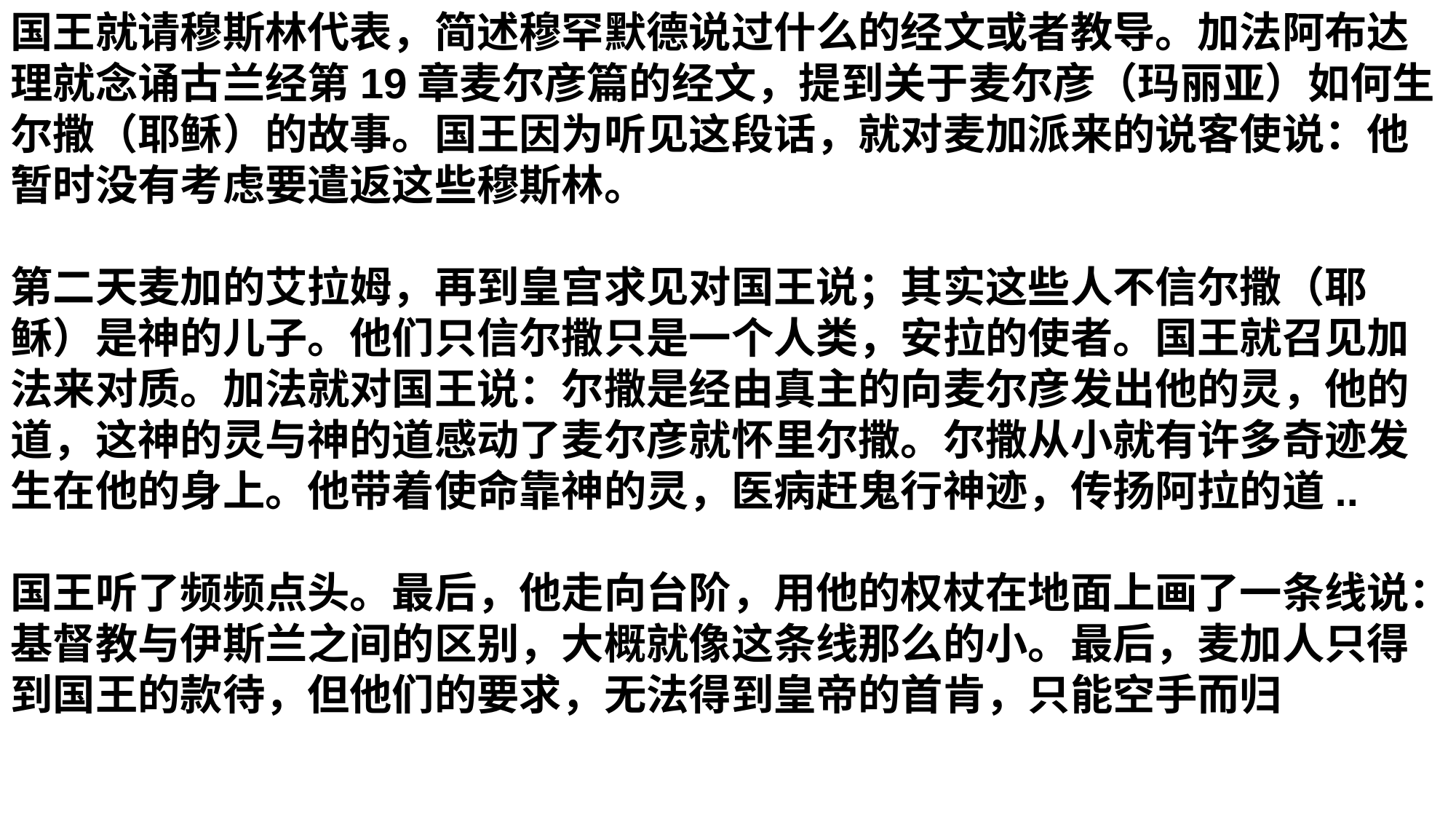

国王就请穆斯林代表，简述穆罕默德说过什么的经文或者教导。加法阿布达理就念诵古兰经第19章麦尔彦篇的经文，提到关于麦尔彦（玛丽亚）如何生尔撒（耶稣）的故事。国王因为听见这段话，就对麦加派来的说客使说：他暂时没有考虑要遣返这些穆斯林。

第二天麦加的艾拉姆，再到皇宫求见对国王说；其实这些人不信尔撒（耶稣）是神的儿子。他们只信尔撒只是一个人类，安拉的使者。国王就召见加法来对质。加法就对国王说：尔撒是经由真主的向麦尔彦发出他的灵，他的道，这神的灵与神的道感动了麦尔彦就怀里尔撒。尔撒从小就有许多奇迹发生在他的身上。他带着使命靠神的灵，医病赶鬼行神迹，传扬阿拉的道..

国王听了频频点头。最后，他走向台阶，用他的权杖在地面上画了一条线说：基督教与伊斯兰之间的区别，大概就像这条线那么的小。最后，麦加人只得到国王的款待，但他们的要求，无法得到皇帝的首肯，只能空手而归